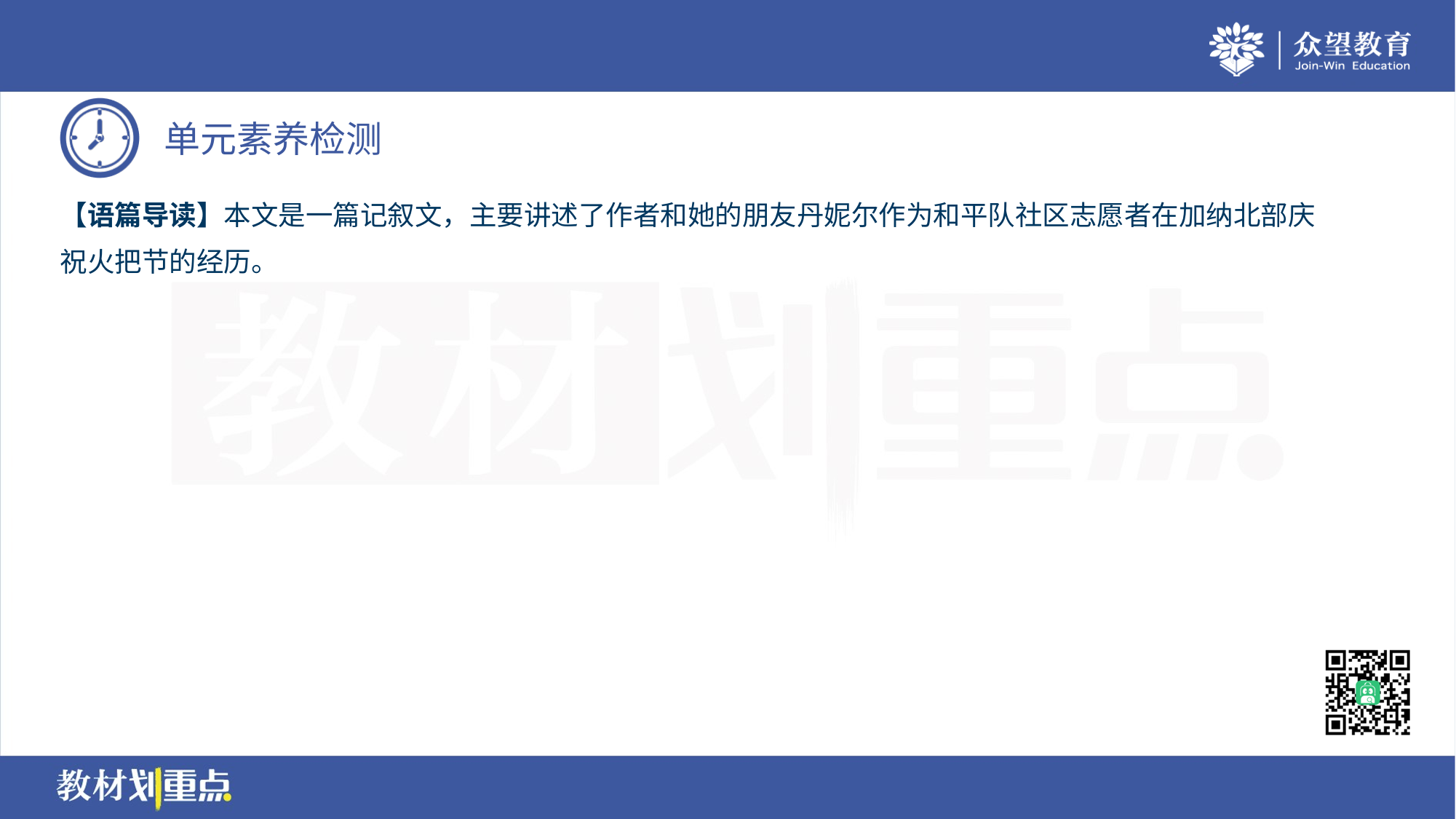

【语篇导读】本文是一篇记叙文，主要讲述了作者和她的朋友丹妮尔作为和平队社区志愿者在加纳北部庆
祝火把节的经历。